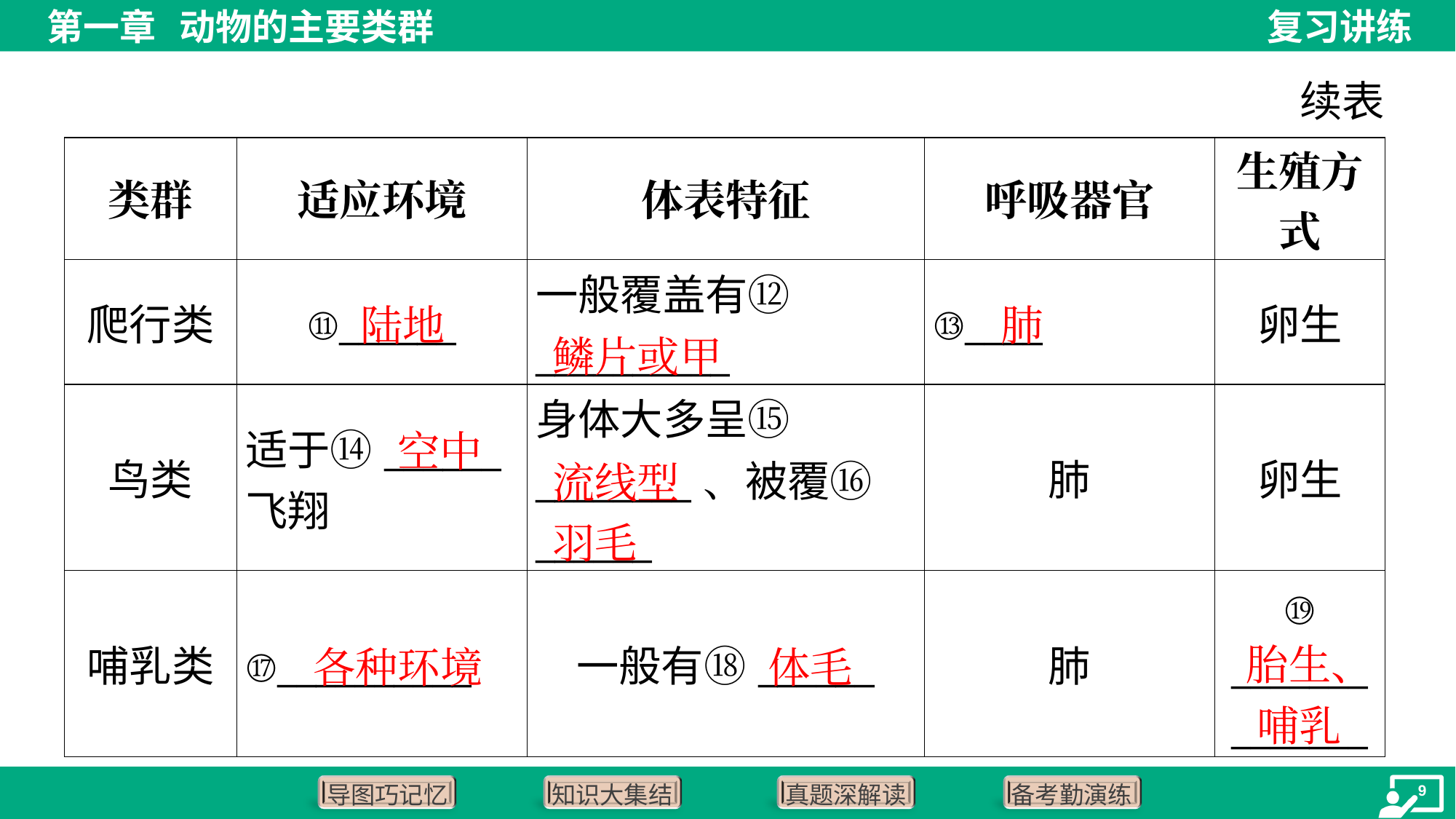

续表
| 类群 | 适应环境 | 体表特征 | 呼吸器官 | 生殖方 式 |
| --- | --- | --- | --- | --- |
| 爬行类 | ⑪\_\_\_\_\_\_ | 一般覆盖有⑫ \_\_\_\_\_\_\_\_\_\_ | ⑬\_\_\_\_ | 卵生 |
| 鸟类 | 适于⑭\_\_\_\_\_\_ 飞翔 | 身体大多呈⑮ \_\_\_\_\_\_\_\_、被覆⑯ \_\_\_\_\_\_ | 肺 | 卵生 |
| 哺乳类 | ⑰\_\_\_\_\_\_\_\_\_\_ | 一般有⑱\_\_\_\_\_\_ | 肺 | ⑲ \_\_\_\_\_\_\_ \_\_\_\_\_\_\_ |
陆地
肺
鳞片或甲
空中
流线型
羽毛
胎生、哺乳
各种环境
体毛